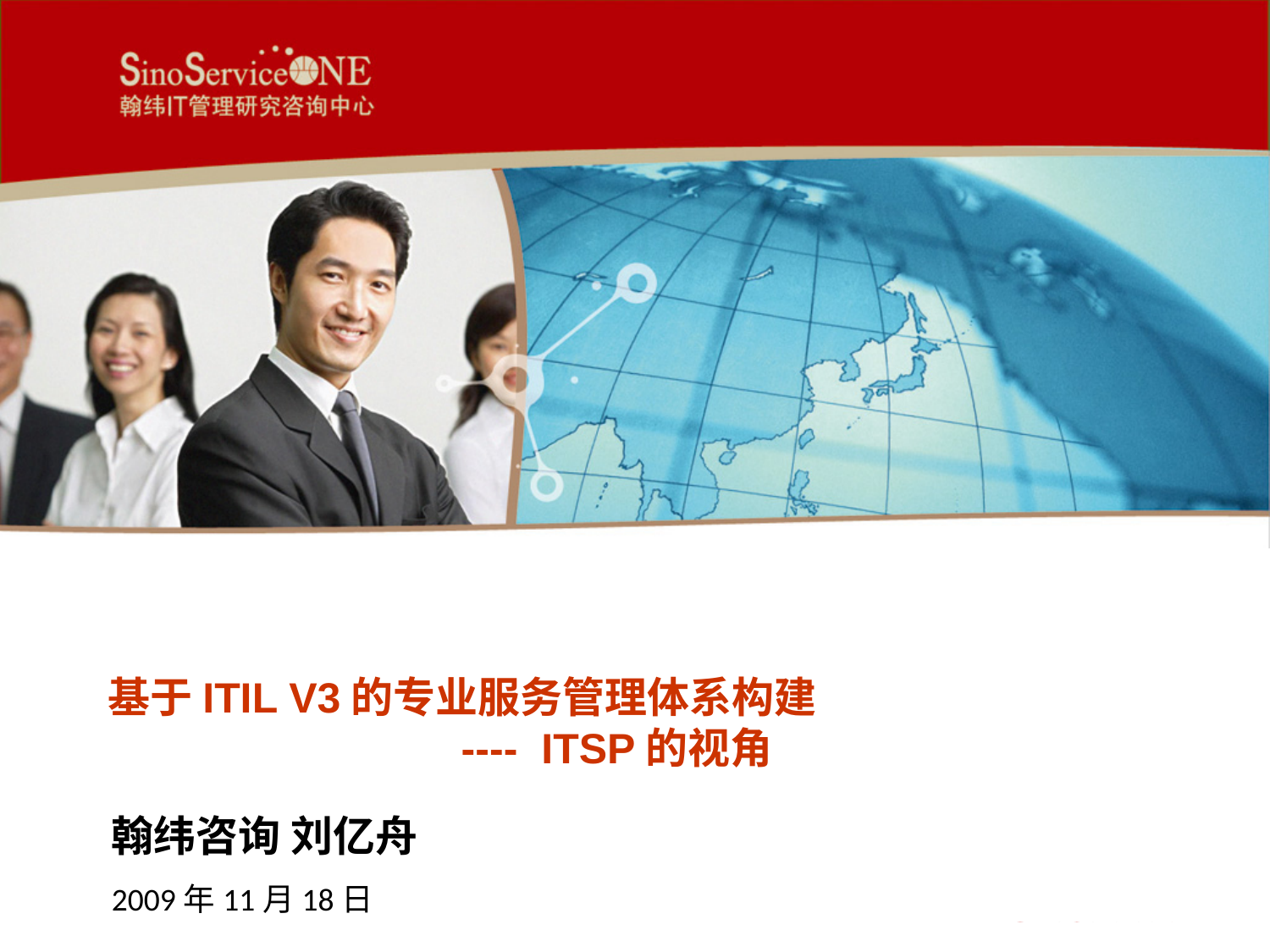

文档副标题
# 基于ITIL V3的专业服务管理体系构建 ----  ITSP的视角
文档主标题
文档作者单位名称和作者姓名

翰纬咨询 刘亿舟
文档创建、更新日期。自动更新
2009年11月18日